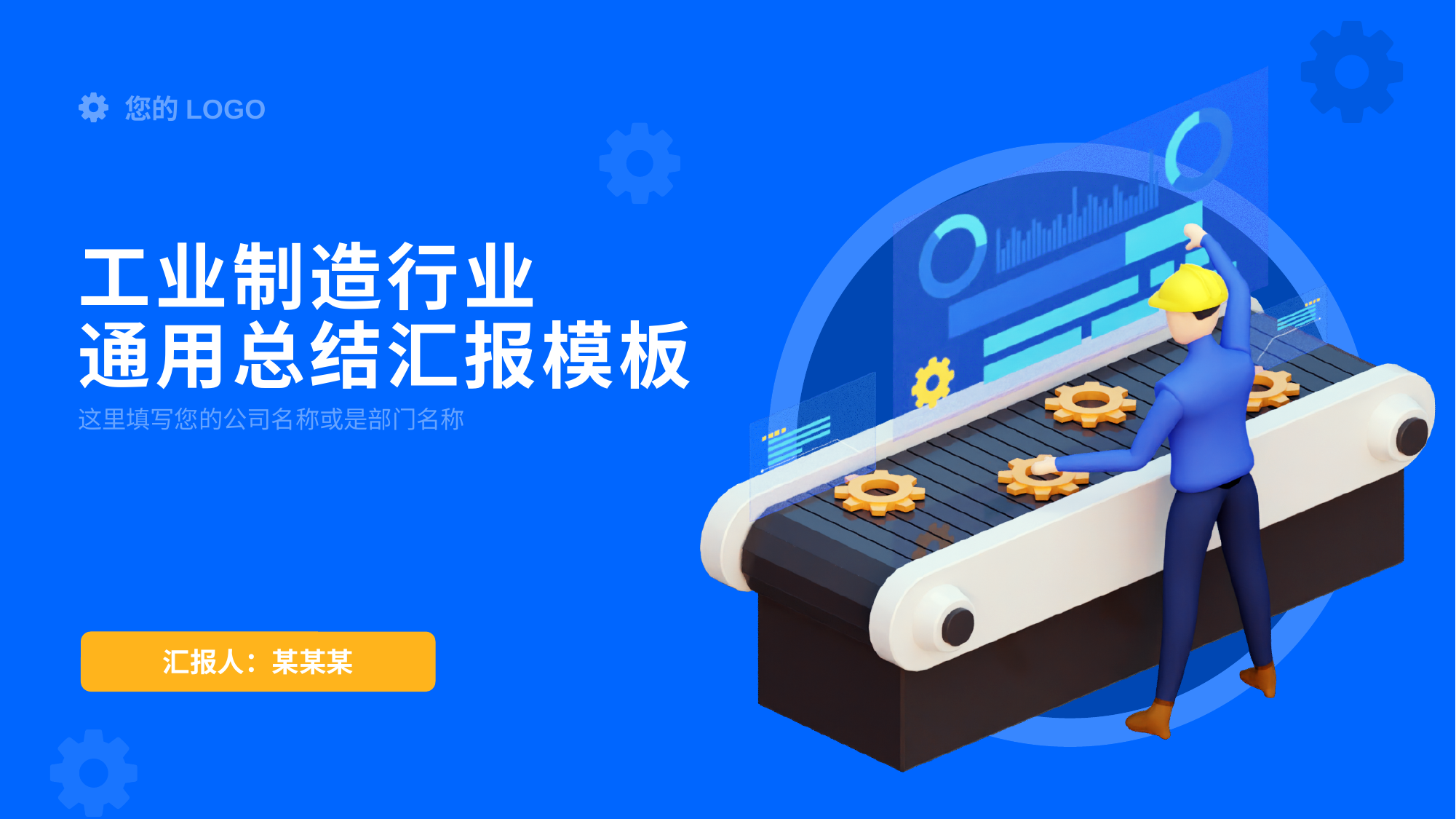

您的LOGO

# 工业制造行业 通用总结汇报模板
这里填写您的公司名称或是部门名称
汇报人：某某某